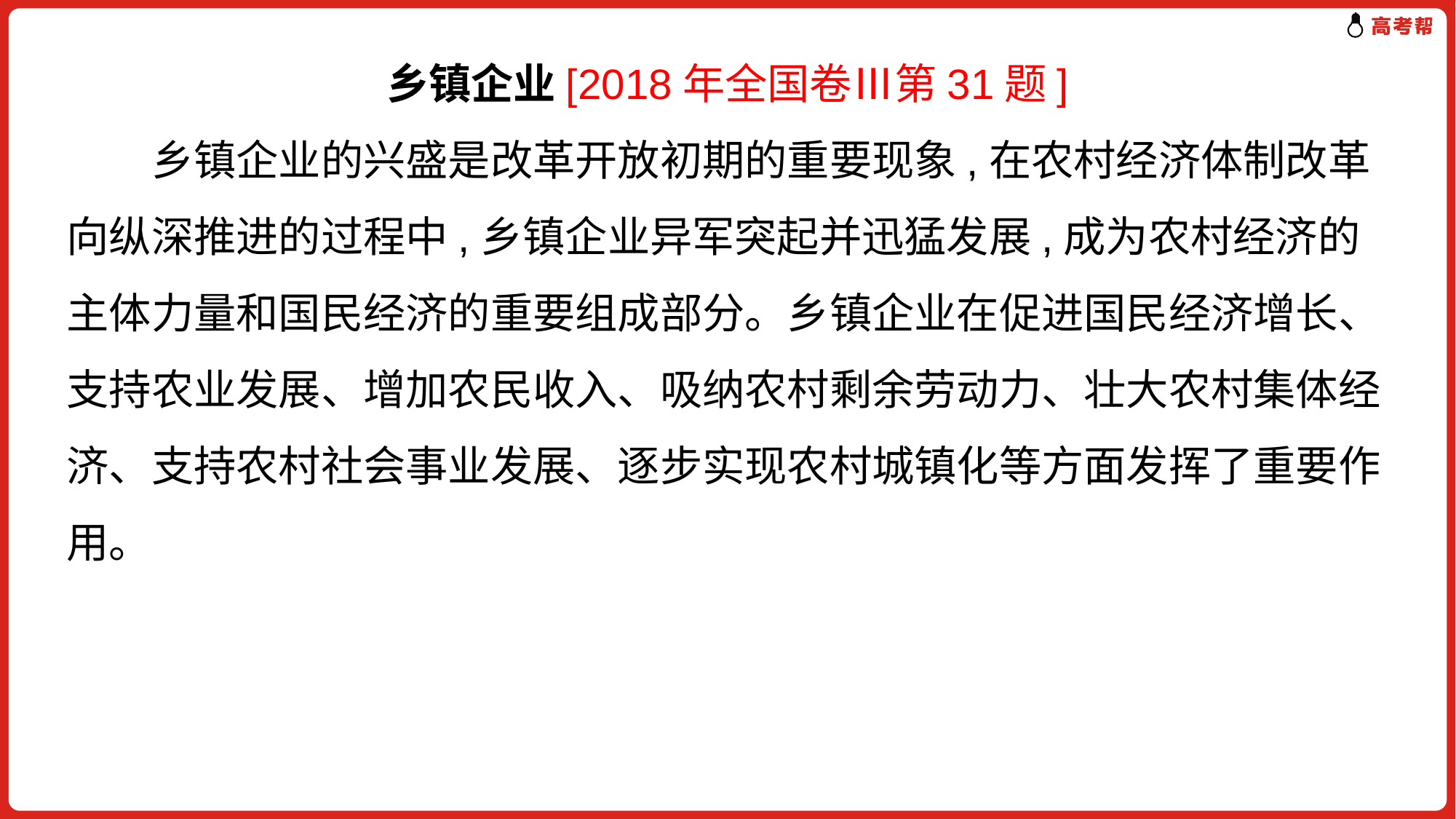

乡镇企业[2018年全国卷Ⅲ第31题]
　　乡镇企业的兴盛是改革开放初期的重要现象,在农村经济体制改革向纵深推进的过程中,乡镇企业异军突起并迅猛发展,成为农村经济的主体力量和国民经济的重要组成部分。乡镇企业在促进国民经济增长、支持农业发展、增加农民收入、吸纳农村剩余劳动力、壮大农村集体经济、支持农村社会事业发展、逐步实现农村城镇化等方面发挥了重要作用。